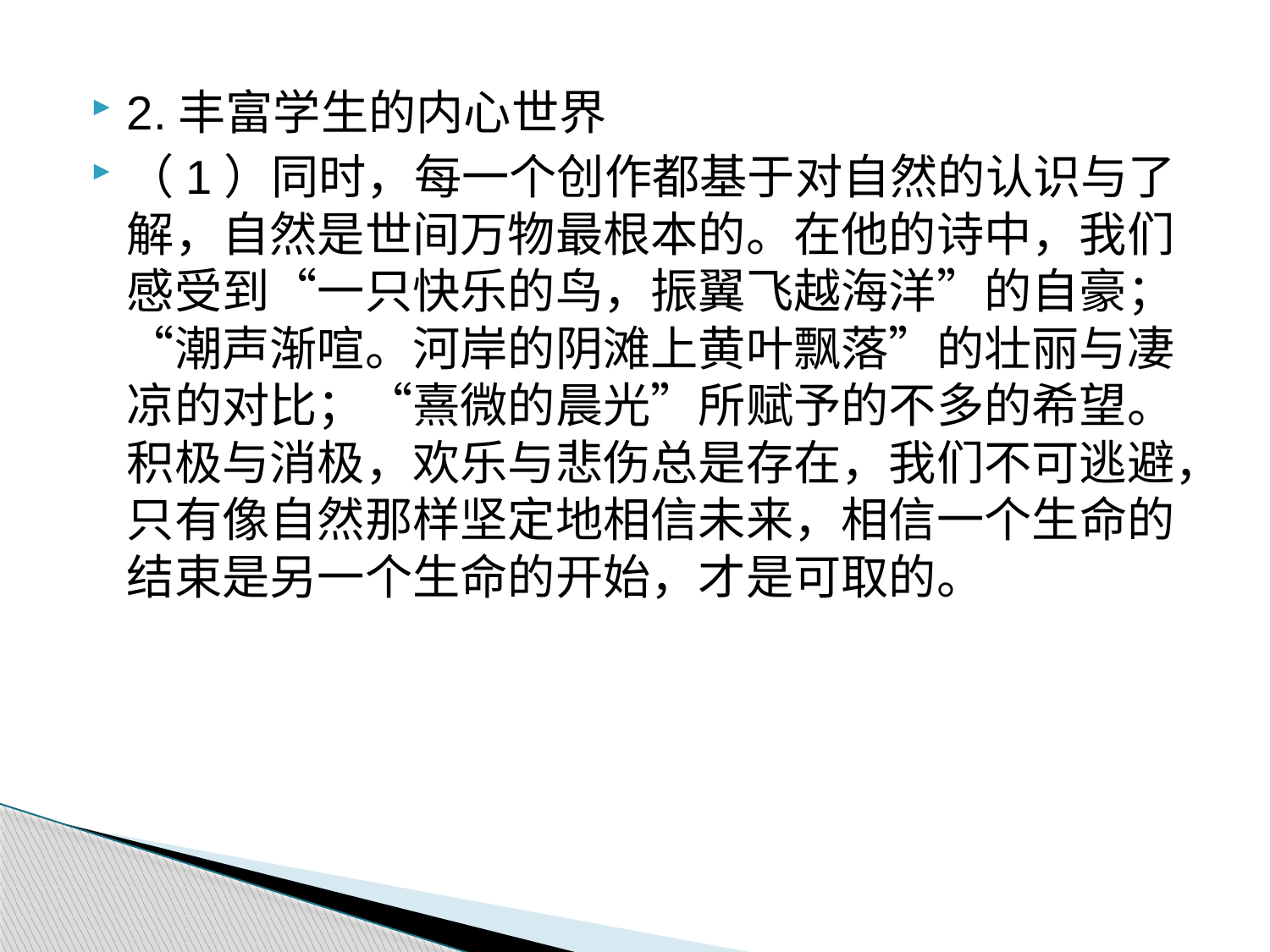

2.丰富学生的内心世界
（1）同时，每一个创作都基于对自然的认识与了解，自然是世间万物最根本的。在他的诗中，我们感受到“一只快乐的鸟，振翼飞越海洋”的自豪；“潮声渐喧。河岸的阴滩上黄叶飘落”的壮丽与凄凉的对比；“熹微的晨光”所赋予的不多的希望。积极与消极，欢乐与悲伤总是存在，我们不可逃避，只有像自然那样坚定地相信未来，相信一个生命的结束是另一个生命的开始，才是可取的。